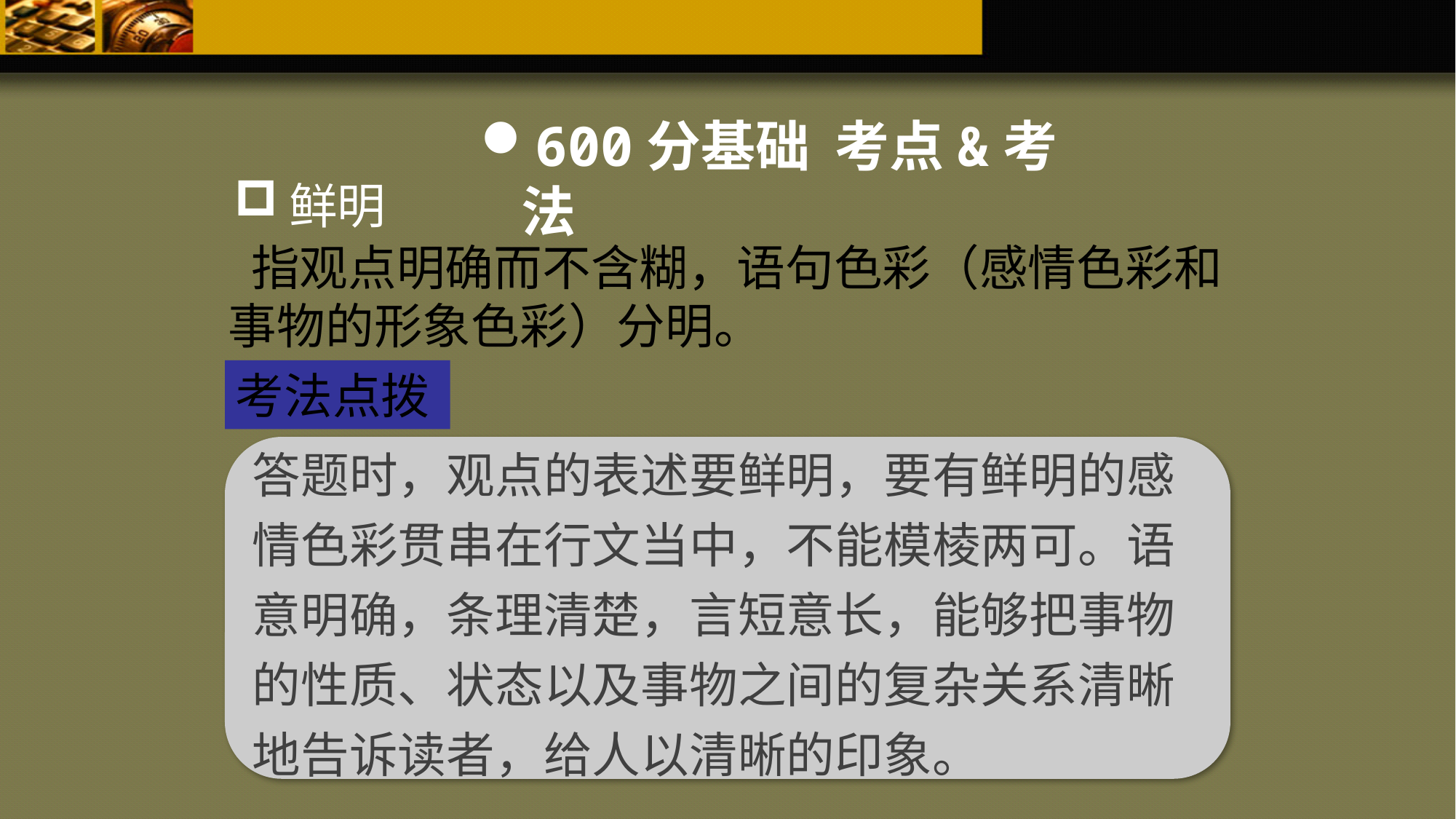

600分基础  考点&考法
鲜明
 指观点明确而不含糊，语句色彩（感情色彩和事物的形象色彩）分明。
考法点拨
答题时，观点的表述要鲜明，要有鲜明的感情色彩贯串在行文当中，不能模棱两可。语意明确，条理清楚，言短意长，能够把事物的性质、状态以及事物之间的复杂关系清晰地告诉读者，给人以清晰的印象。